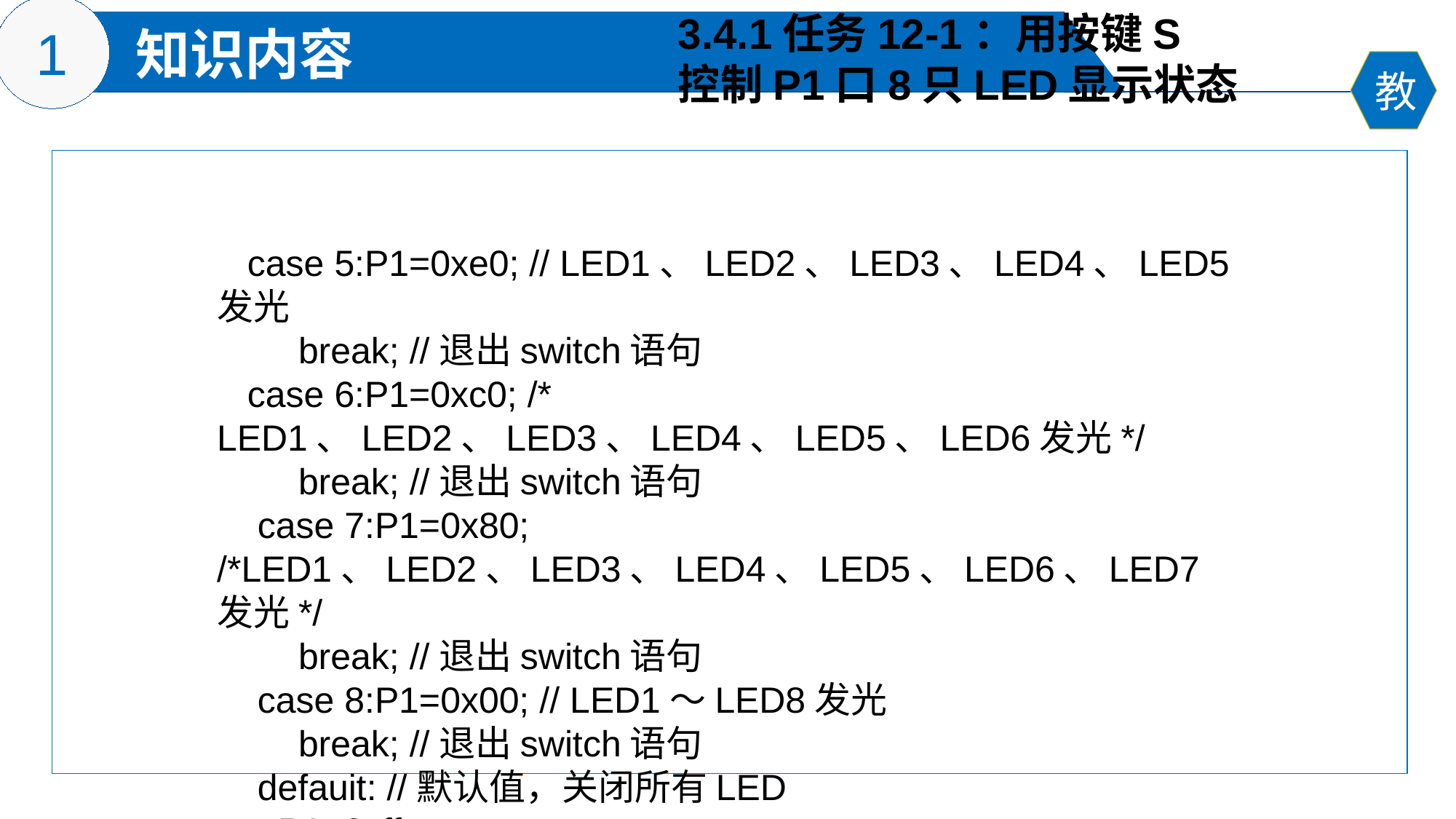

3.4.1任务12-1：用按键S
控制P1口8只LED显示状态

   case 5:P1=0xe0; // LED1、LED2、LED3、LED4、LED5发光
        break; //退出switch语句
   case 6:P1=0xc0; /* LED1、LED2、LED3、LED4、LED5、LED6发光*/
        break; //退出switch语句
    case 7:P1=0x80; /*LED1、LED2、LED3、LED4、LED5、LED6、LED7发光*/
        break; //退出switch语句
    case 8:P1=0x00; // LED1～LED8发光
        break; //退出switch语句
    defauit: //默认值，关闭所有LED
      P1=0xff;
    } }}